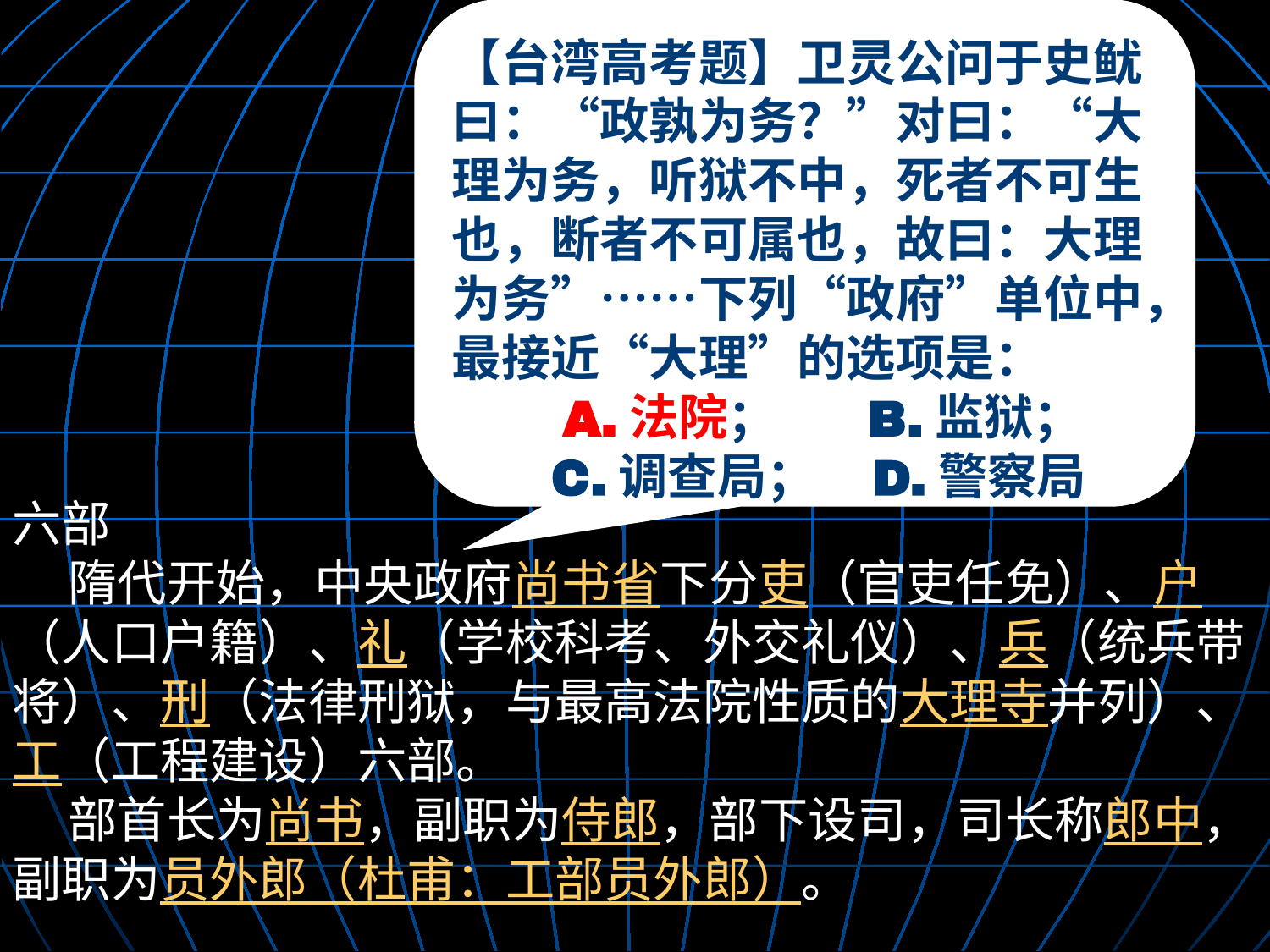

【台湾高考题】卫灵公问于史鱿曰：“政孰为务？”对曰：“大理为务，听狱不中，死者不可生也，断者不可属也，故曰：大理为务”……下列“政府”单位中，最接近“大理”的选项是：
　　A.法院；       B.监狱；
      C.调查局；    D.警察局
六部
    隋代开始，中央政府尚书省下分吏（官吏任免）、户（人口户籍）、礼（学校科考、外交礼仪）、兵（统兵带将）、刑（法律刑狱，与最高法院性质的大理寺并列）、工（工程建设）六部。
    部首长为尚书，副职为侍郎，部下设司，司长称郎中，副职为员外郎（杜甫：工部员外郎）。